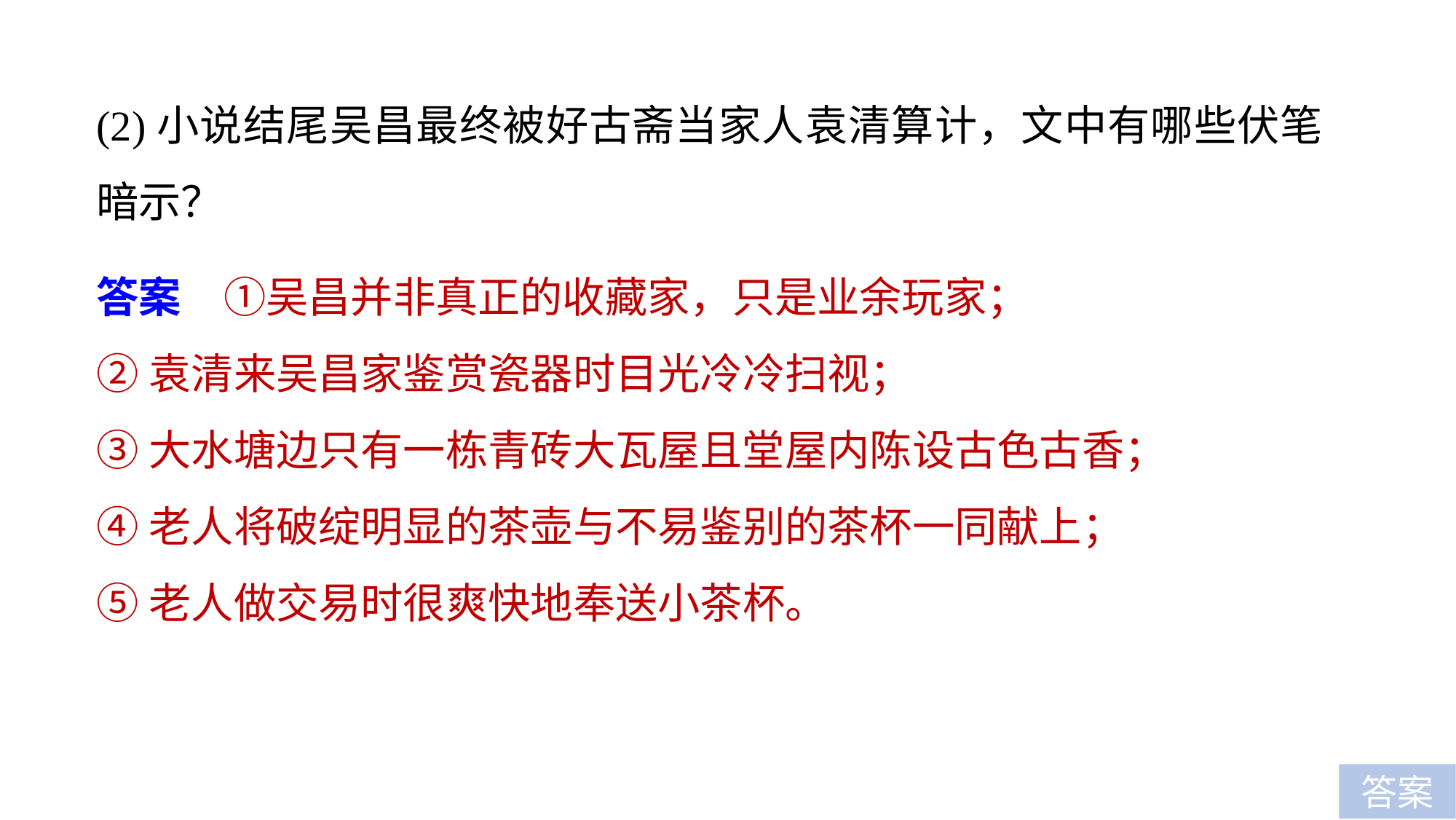

(2)小说结尾吴昌最终被好古斋当家人袁清算计，文中有哪些伏笔暗示？
答案　①吴昌并非真正的收藏家，只是业余玩家；
②袁清来吴昌家鉴赏瓷器时目光冷冷扫视；
③大水塘边只有一栋青砖大瓦屋且堂屋内陈设古色古香；
④老人将破绽明显的茶壶与不易鉴别的茶杯一同献上；
⑤老人做交易时很爽快地奉送小茶杯。
答案